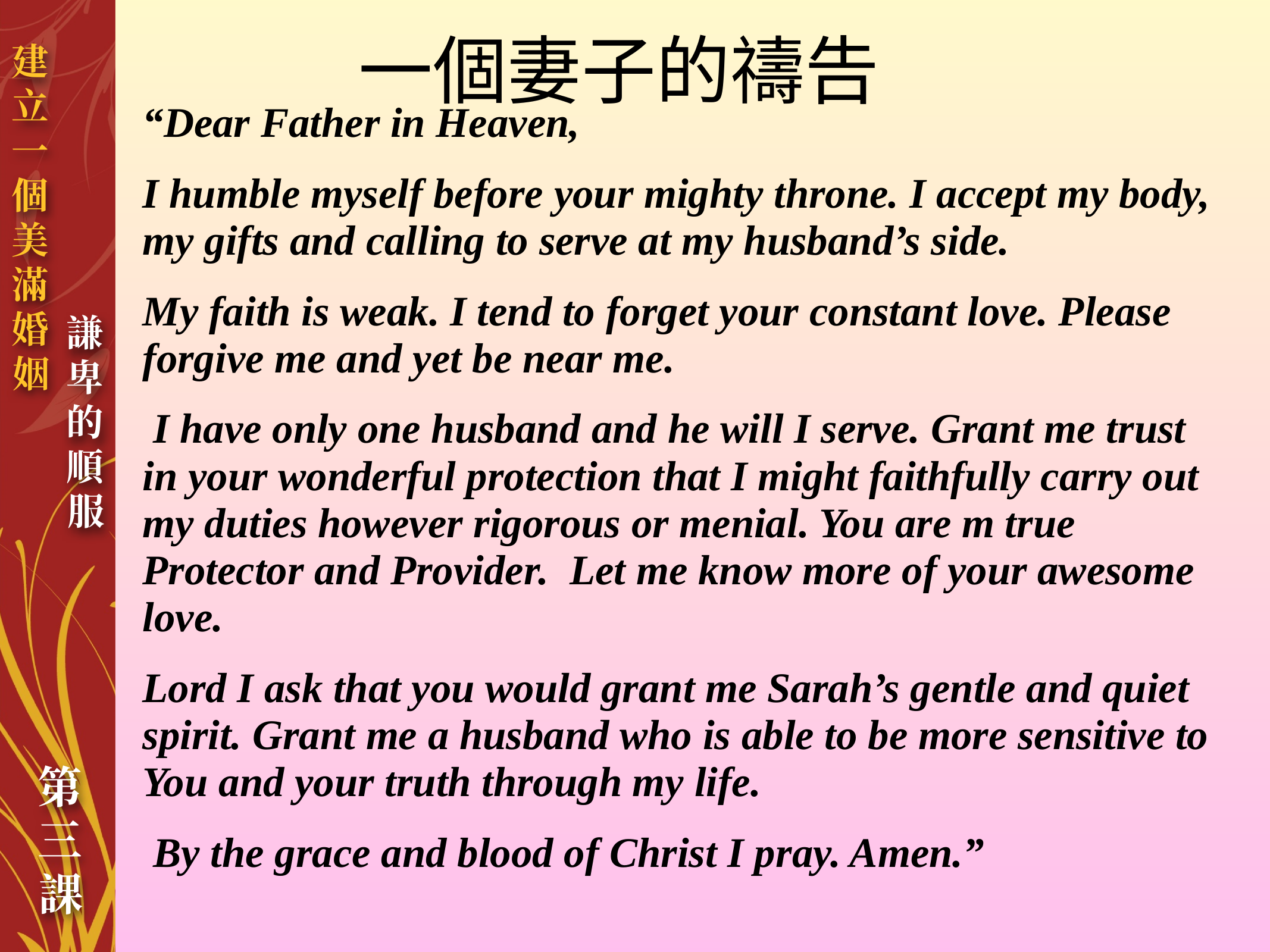

一個妻子的禱告
“Dear Father in Heaven,
I humble myself before your mighty throne. I accept my body, my gifts and calling to serve at my husband’s side.
My faith is weak. I tend to forget your constant love. Please forgive me and yet be near me.
 I have only one husband and he will I serve. Grant me trust in your wonderful protection that I might faithfully carry out my duties however rigorous or menial. You are m true Protector and Provider.  Let me know more of your awesome love.
Lord I ask that you would grant me Sarah’s gentle and quiet spirit. Grant me a husband who is able to be more sensitive to You and your truth through my life.
 By the grace and blood of Christ I pray. Amen.”